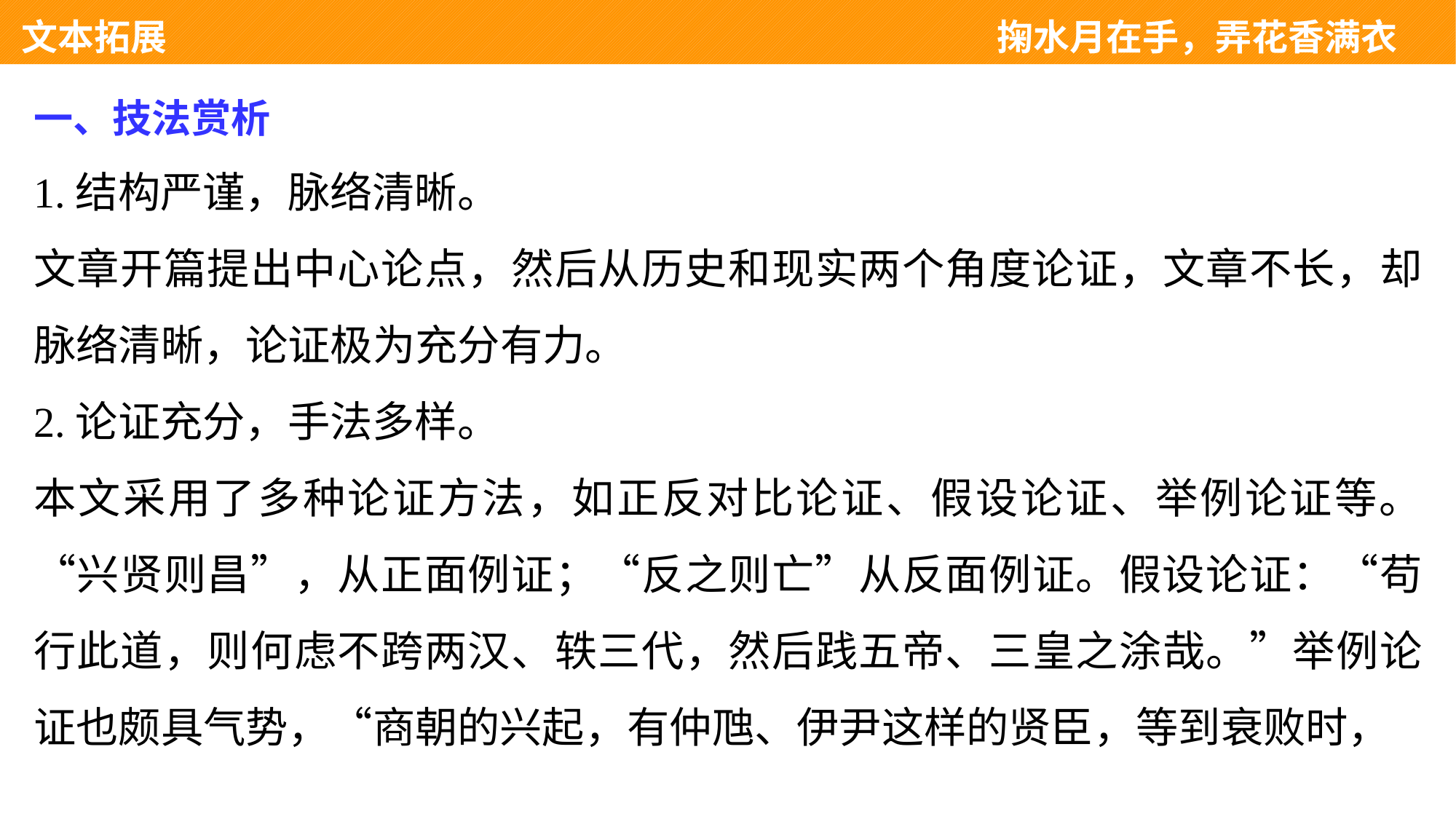

文本拓展        　　　　　　　　　　　　　　　　　　　　　掬水月在手，弄花香满衣
一、技法赏析
1.结构严谨，脉络清晰。
文章开篇提出中心论点，然后从历史和现实两个角度论证，文章不长，却脉络清晰，论证极为充分有力。
2.论证充分，手法多样。
本文采用了多种论证方法，如正反对比论证、假设论证、举例论证等。“兴贤则昌”，从正面例证；“反之则亡”从反面例证。假设论证：“苟行此道，则何虑不跨两汉、轶三代，然后践五帝、三皇之涂哉。”举例论证也颇具气势，“商朝的兴起，有仲虺、伊尹这样的贤臣，等到衰败时，